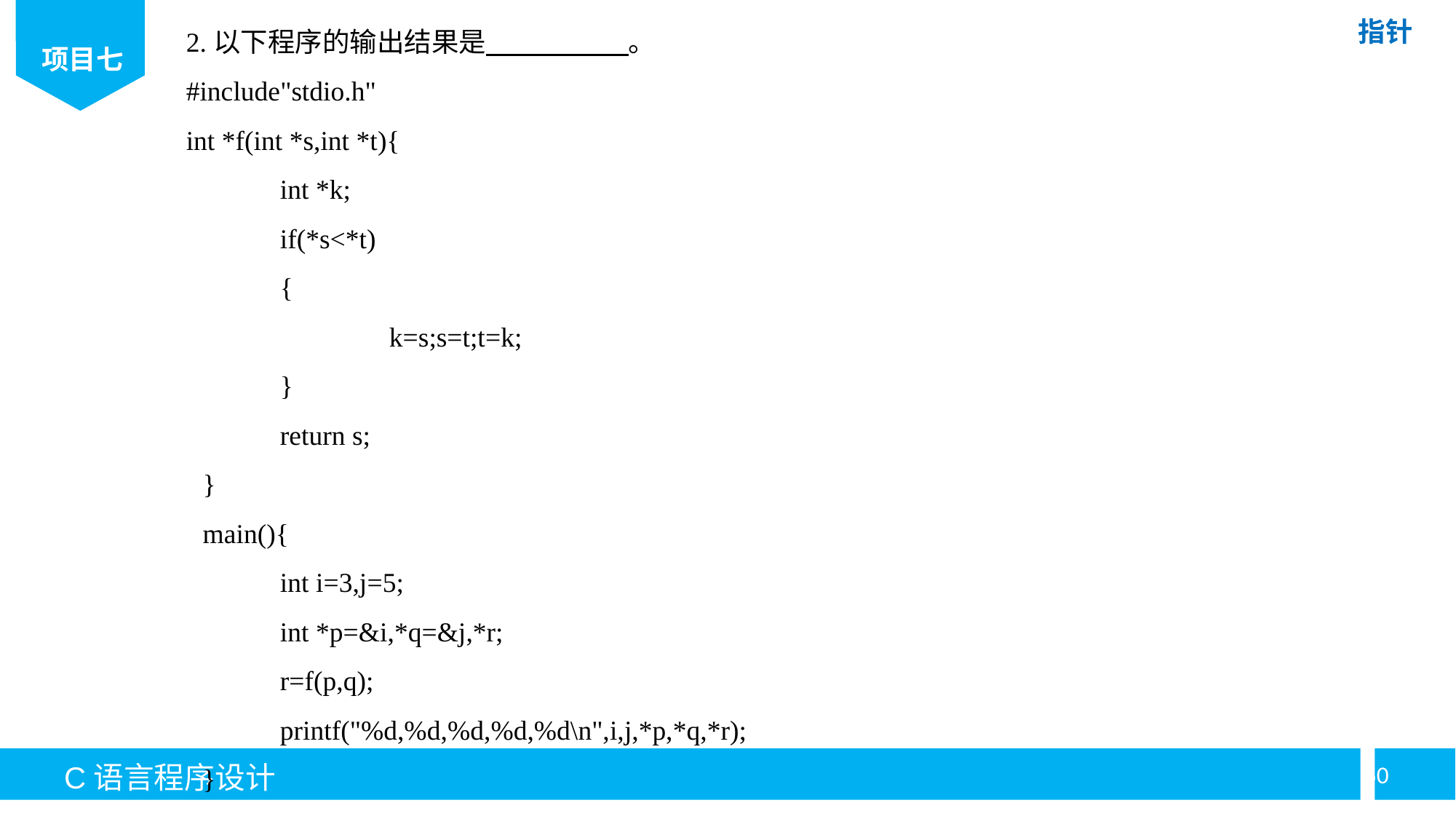

2.以下程序的输出结果是                       。
#include"stdio.h"
int *f(int *s,int *t){
	int *k;
	if(*s<*t)
	{
		k=s;s=t;t=k;
	}
	return s;
}
main(){
	int i=3,j=5;
	int *p=&i,*q=&j,*r;
	r=f(p,q);
	printf("%d,%d,%d,%d,%d\n",i,j,*p,*q,*r);
}